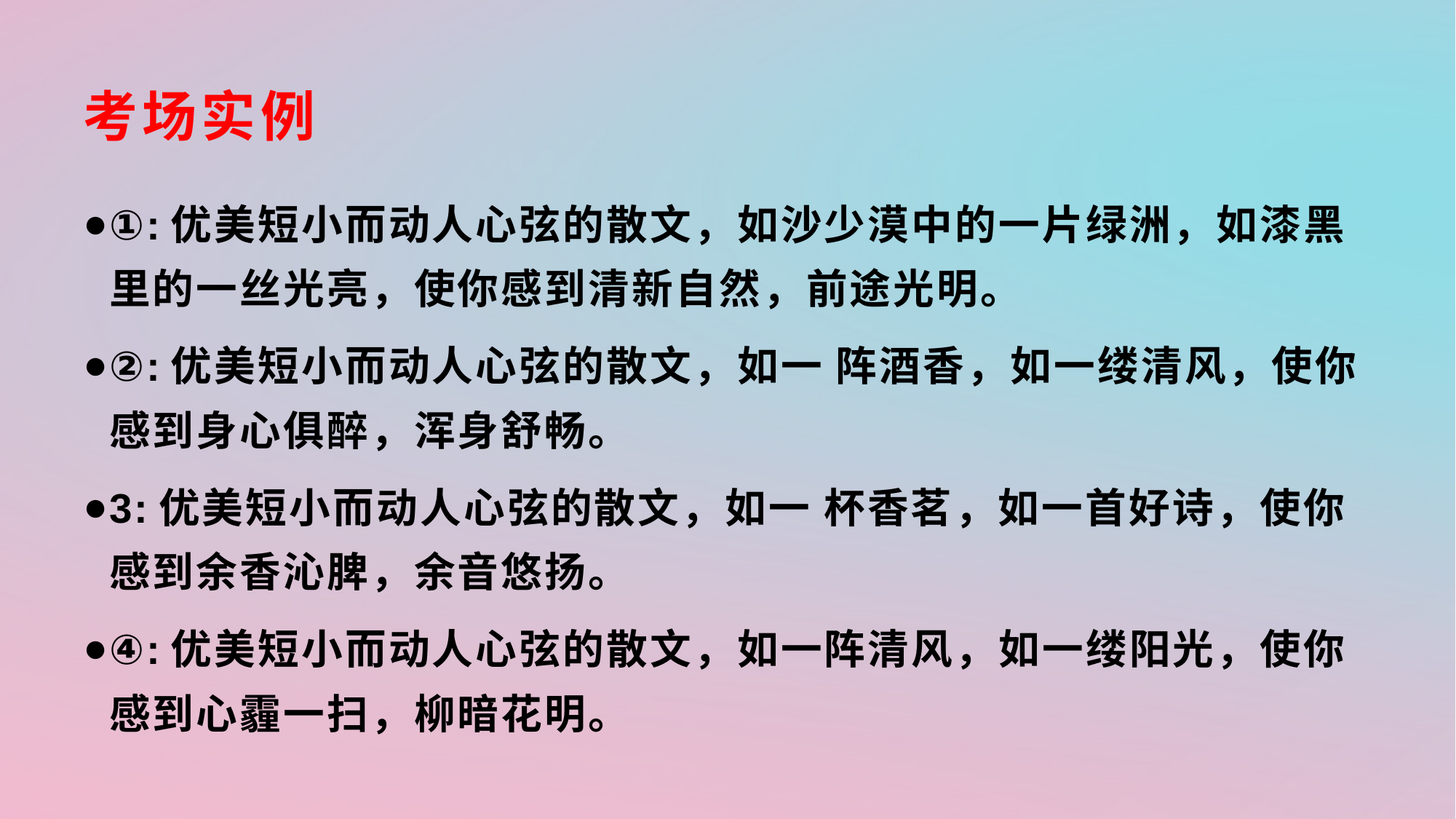

# 考场实例
①:优美短小而动人心弦的散文，如沙少漠中的一片绿洲，如漆黑里的一丝光亮，使你感到清新自然，前途光明。
②:优美短小而动人心弦的散文，如一 阵酒香，如一缕清风，使你感到身心俱醉，浑身舒畅。
3:优美短小而动人心弦的散文，如一 杯香茗，如一首好诗，使你感到余香沁脾，余音悠扬。
④:优美短小而动人心弦的散文，如一阵清风，如一缕阳光，使你感到心霾一扫，柳暗花明。